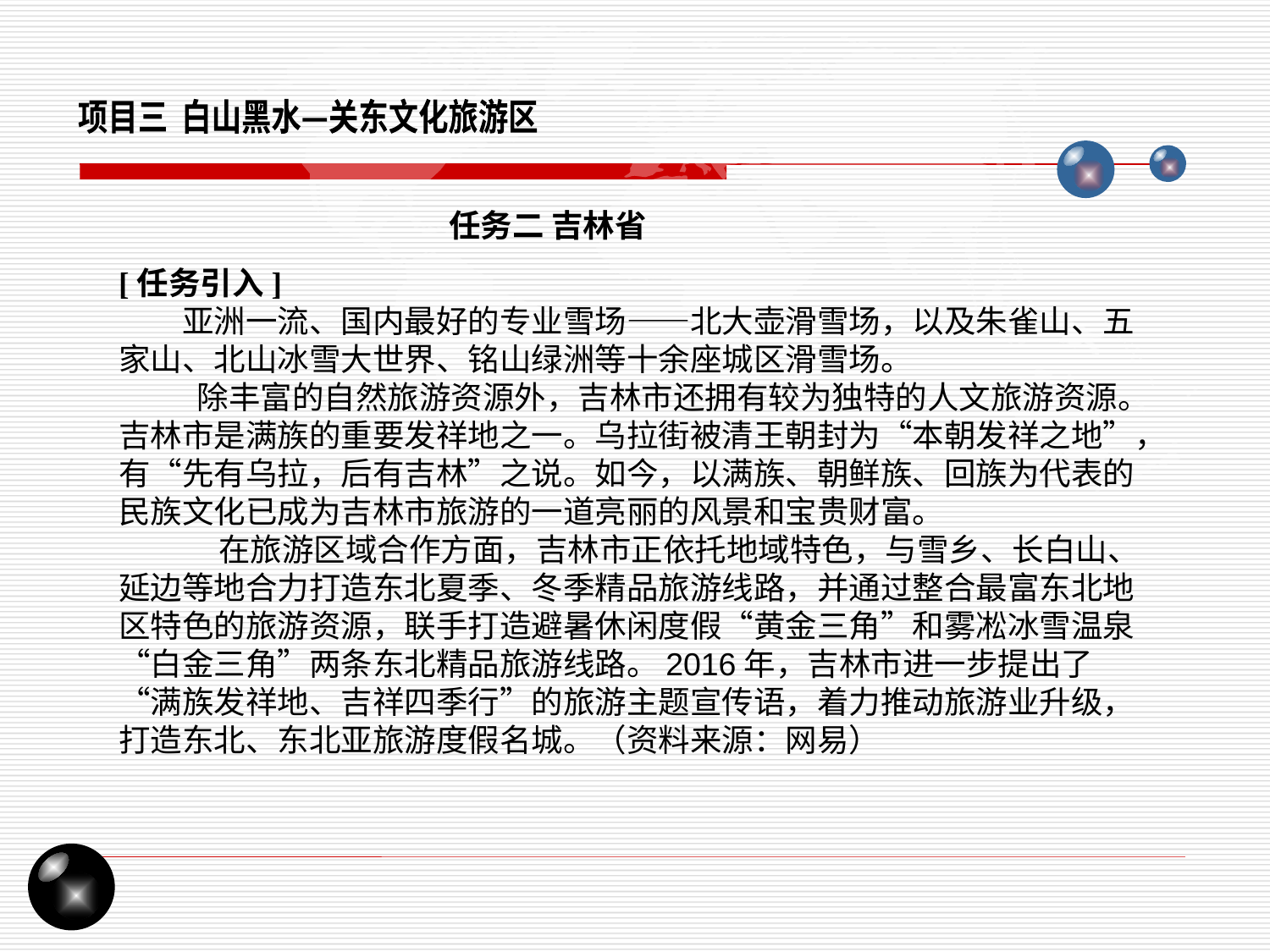

项目三  白山黑水—关东文化旅游区
任务二 吉林省

[任务引入]
亚洲一流、国内最好的专业雪场——北大壶滑雪场，以及朱雀山、五家山、北山冰雪大世界、铭山绿洲等十余座城区滑雪场。
 除丰富的自然旅游资源外，吉林市还拥有较为独特的人文旅游资源。吉林市是满族的重要发祥地之一。乌拉街被清王朝封为“本朝发祥之地”，有“先有乌拉，后有吉林”之说。如今，以满族、朝鲜族、回族为代表的民族文化已成为吉林市旅游的一道亮丽的风景和宝贵财富。
    在旅游区域合作方面，吉林市正依托地域特色，与雪乡、长白山、延边等地合力打造东北夏季、冬季精品旅游线路，并通过整合最富东北地区特色的旅游资源，联手打造避暑休闲度假“黄金三角”和雾凇冰雪温泉“白金三角”两条东北精品旅游线路。2016年，吉林市进一步提出了“满族发祥地、吉祥四季行”的旅游主题宣传语，着力推动旅游业升级，打造东北、东北亚旅游度假名城。（资料来源：网易）